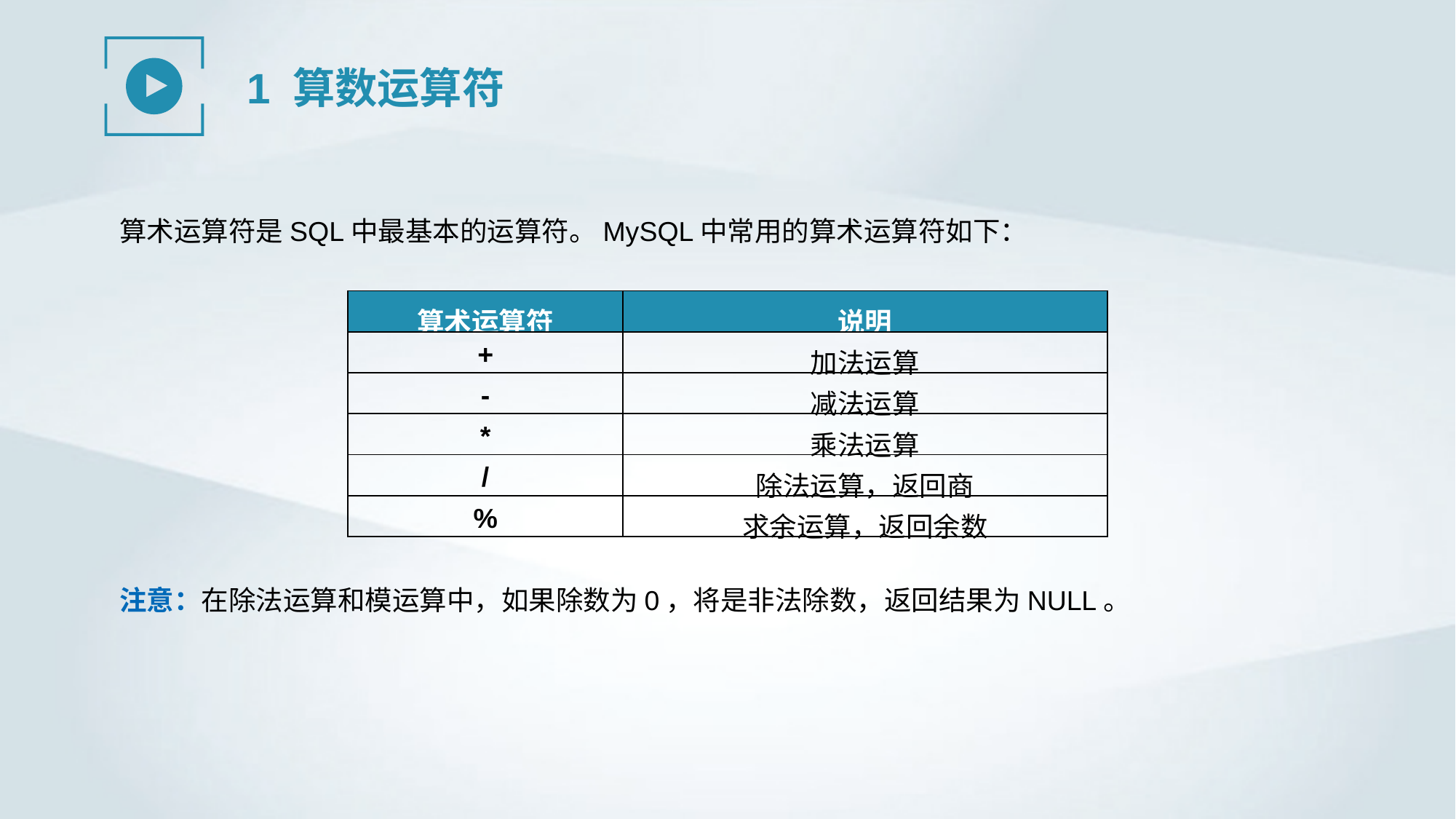

1 算数运算符
算术运算符是SQL中最基本的运算符。MySQL中常用的算术运算符如下：
| 算术运算符 | 说明 |
| --- | --- |
| + | 加法运算 |
| - | 减法运算 |
| \* | 乘法运算 |
| / | 除法运算，返回商 |
| % | 求余运算，返回余数 |
注意：在除法运算和模运算中，如果除数为0，将是非法除数，返回结果为NULL。